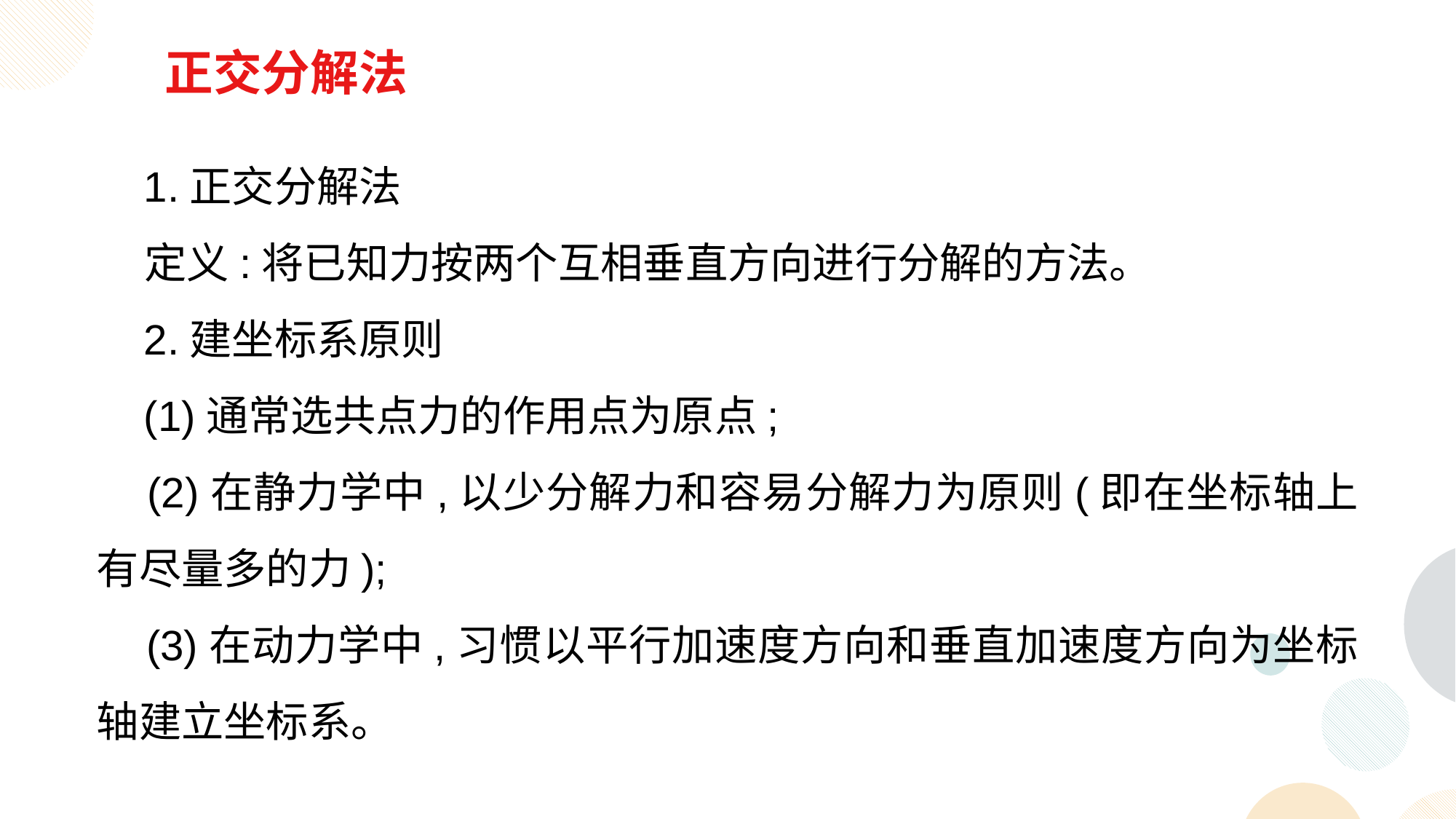

正交分解法

    1.正交分解法
    定义:将已知力按两个互相垂直方向进行分解的方法。
    2.建坐标系原则
    (1)通常选共点力的作用点为原点;
    (2)在静力学中,以少分解力和容易分解力为原则(即在坐标轴上有尽量多的力);
    (3)在动力学中,习惯以平行加速度方向和垂直加速度方向为坐标轴建立坐标系。